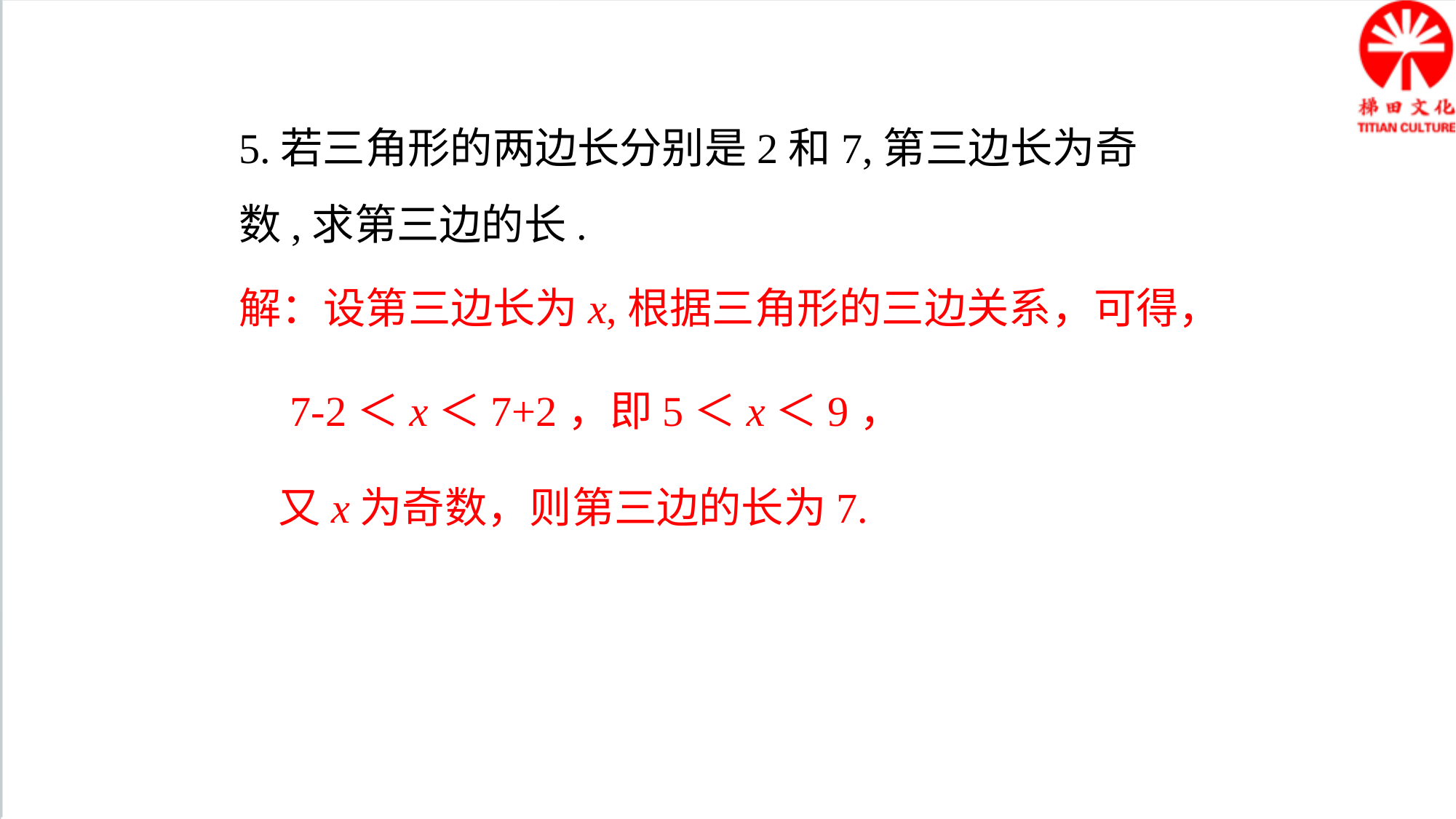

5.若三角形的两边长分别是2和7,第三边长为奇数,求第三边的长.
解：设第三边长为x,根据三角形的三边关系，可得，
7-2＜x＜7+2，即5＜x＜9，
又x为奇数，则第三边的长为7.